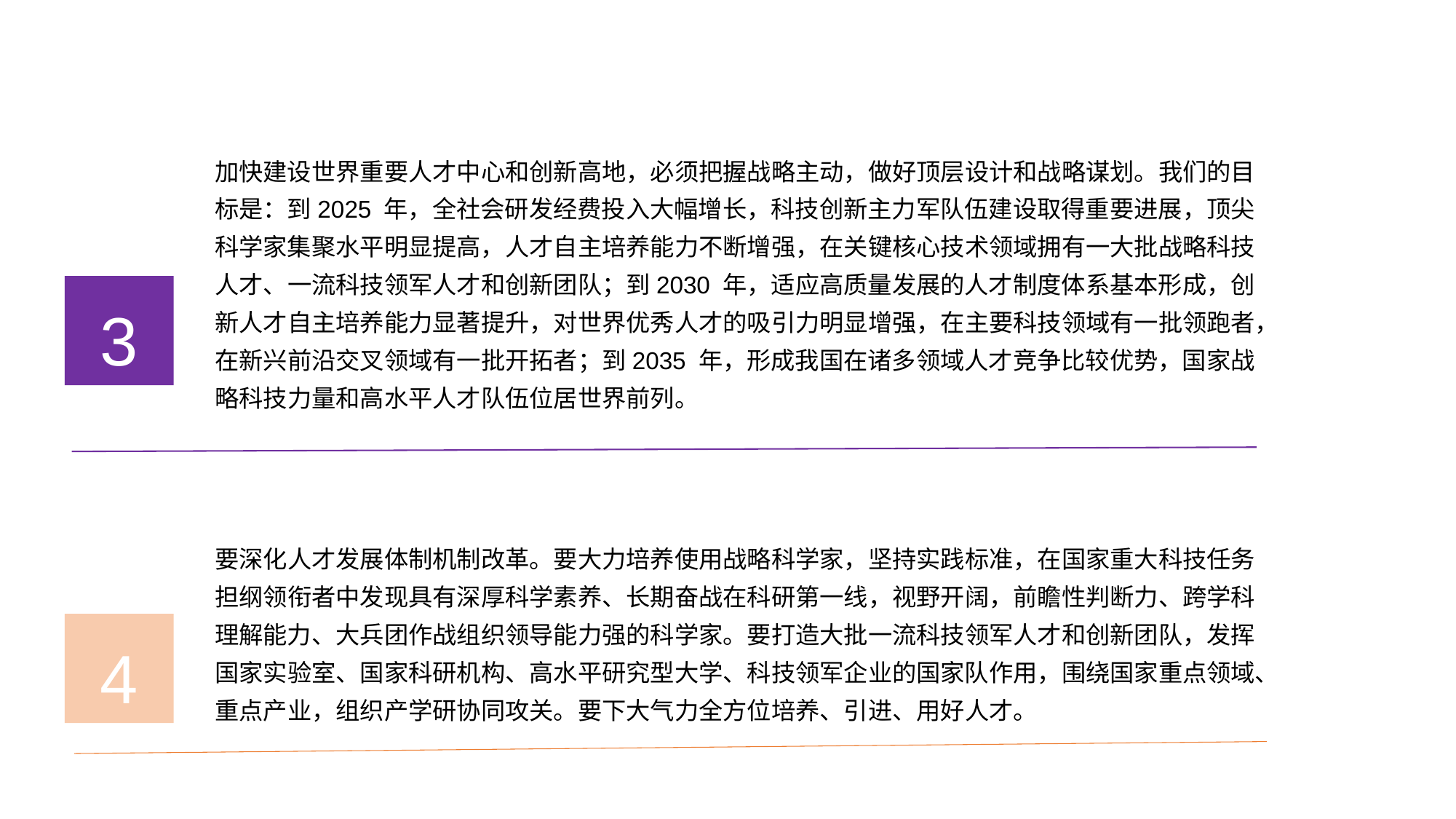

加快建设世界重要人才中心和创新高地，必须把握战略主动，做好顶层设计和战略谋划。我们的目标是：到2025 年，全社会研发经费投入大幅增长，科技创新主力军队伍建设取得重要进展，顶尖科学家集聚水平明显提高，人才自主培养能力不断增强，在关键核心技术领域拥有一大批战略科技人才、一流科技领军人才和创新团队；到2030 年，适应高质量发展的人才制度体系基本形成，创新人才自主培养能力显著提升，对世界优秀人才的吸引力明显增强，在主要科技领域有一批领跑者，在新兴前沿交叉领域有一批开拓者；到2035 年，形成我国在诸多领域人才竞争比较优势，国家战略科技力量和高水平人才队伍位居世界前列。
3
要深化人才发展体制机制改革。要大力培养使用战略科学家，坚持实践标准，在国家重大科技任务担纲领衔者中发现具有深厚科学素养、长期奋战在科研第一线，视野开阔，前瞻性判断力、跨学科理解能力、大兵团作战组织领导能力强的科学家。要打造大批一流科技领军人才和创新团队，发挥国家实验室、国家科研机构、高水平研究型大学、科技领军企业的国家队作用，围绕国家重点领域、重点产业，组织产学研协同攻关。要下大气力全方位培养、引进、用好人才。
4